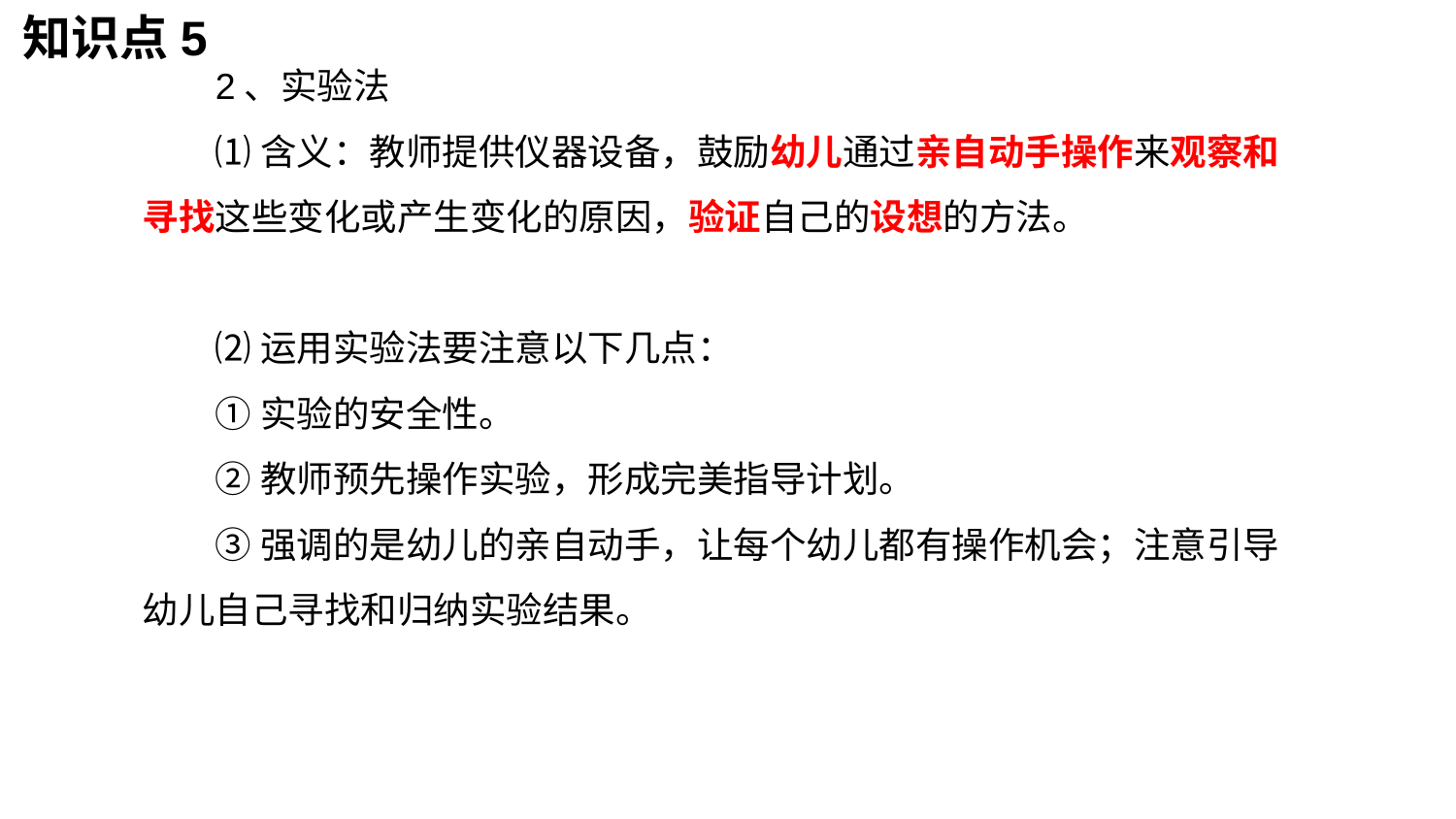

知识点5
2、实验法
⑴含义：教师提供仪器设备，鼓励幼儿通过亲自动手操作来观察和寻找这些变化或产生变化的原因，验证自己的设想的方法。

⑵运用实验法要注意以下几点：
①实验的安全性。
②教师预先操作实验，形成完美指导计划。
③强调的是幼儿的亲自动手，让每个幼儿都有操作机会；注意引导幼儿自己寻找和归纳实验结果。